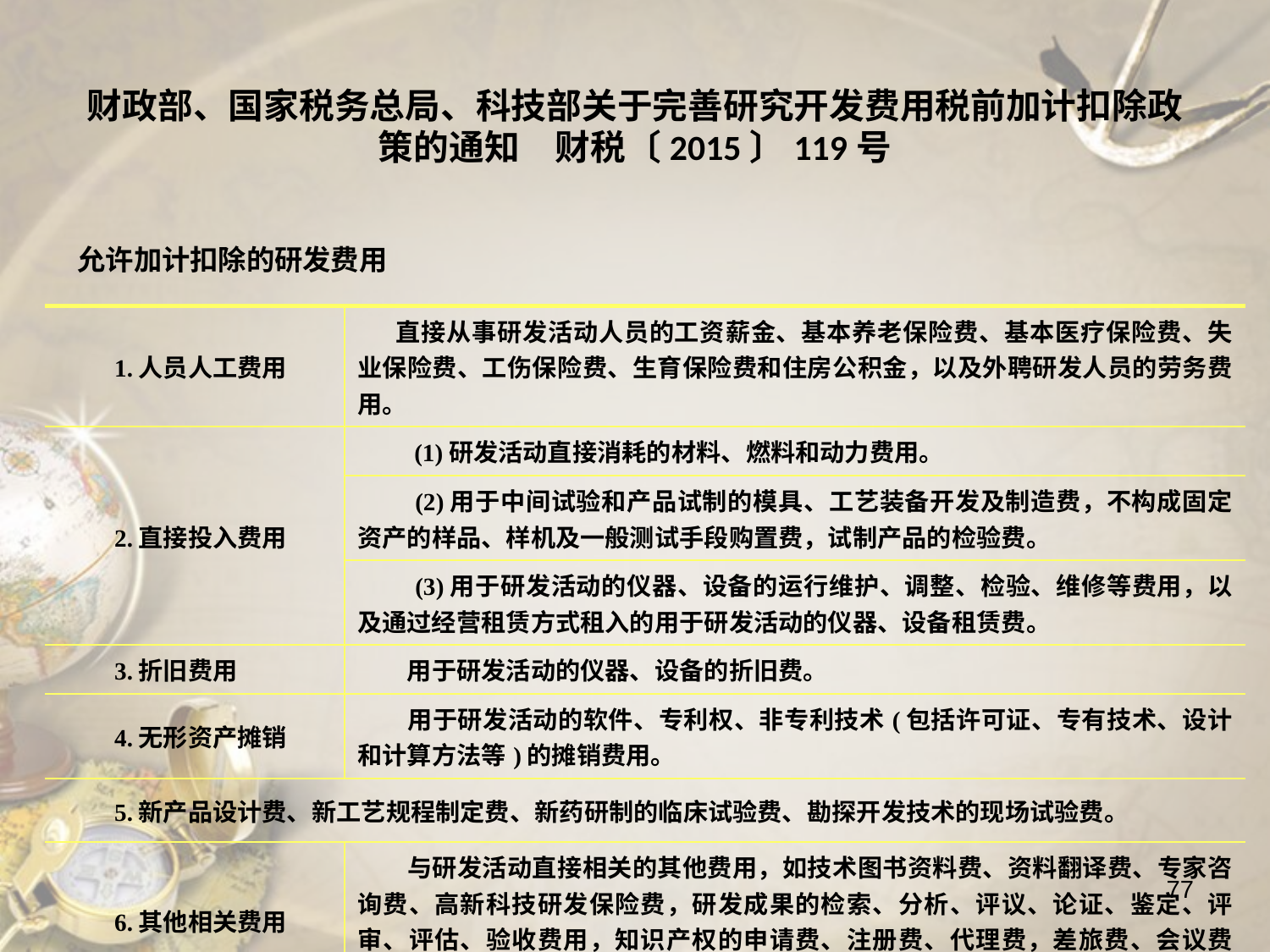

财政部、国家税务总局、科技部关于完善研究开发费用税前加计扣除政策的通知　财税〔2015〕119号
允许加计扣除的研发费用
| 1.人员人工费用 | 直接从事研发活动人员的工资薪金、基本养老保险费、基本医疗保险费、失业保险费、工伤保险费、生育保险费和住房公积金，以及外聘研发人员的劳务费用。 |
| --- | --- |
| 2.直接投入费用 | (1)研发活动直接消耗的材料、燃料和动力费用。 |
|  | (2)用于中间试验和产品试制的模具、工艺装备开发及制造费，不构成固定资产的样品、样机及一般测试手段购置费，试制产品的检验费。 |
|  | (3)用于研发活动的仪器、设备的运行维护、调整、检验、维修等费用，以及通过经营租赁方式租入的用于研发活动的仪器、设备租赁费。 |
| 3.折旧费用 | 用于研发活动的仪器、设备的折旧费。 |
| 4.无形资产摊销 | 用于研发活动的软件、专利权、非专利技术(包括许可证、专有技术、设计和计算方法等)的摊销费用。 |
| 5.新产品设计费、新工艺规程制定费、新药研制的临床试验费、勘探开发技术的现场试验费。 |  |
| 6.其他相关费用 | 与研发活动直接相关的其他费用，如技术图书资料费、资料翻译费、专家咨询费、高新科技研发保险费，研发成果的检索、分析、评议、论证、鉴定、评审、评估、验收费用，知识产权的申请费、注册费、代理费，差旅费、会议费等。此项费用总额不得超过可加计扣除研发费用总额的10%。 |
77